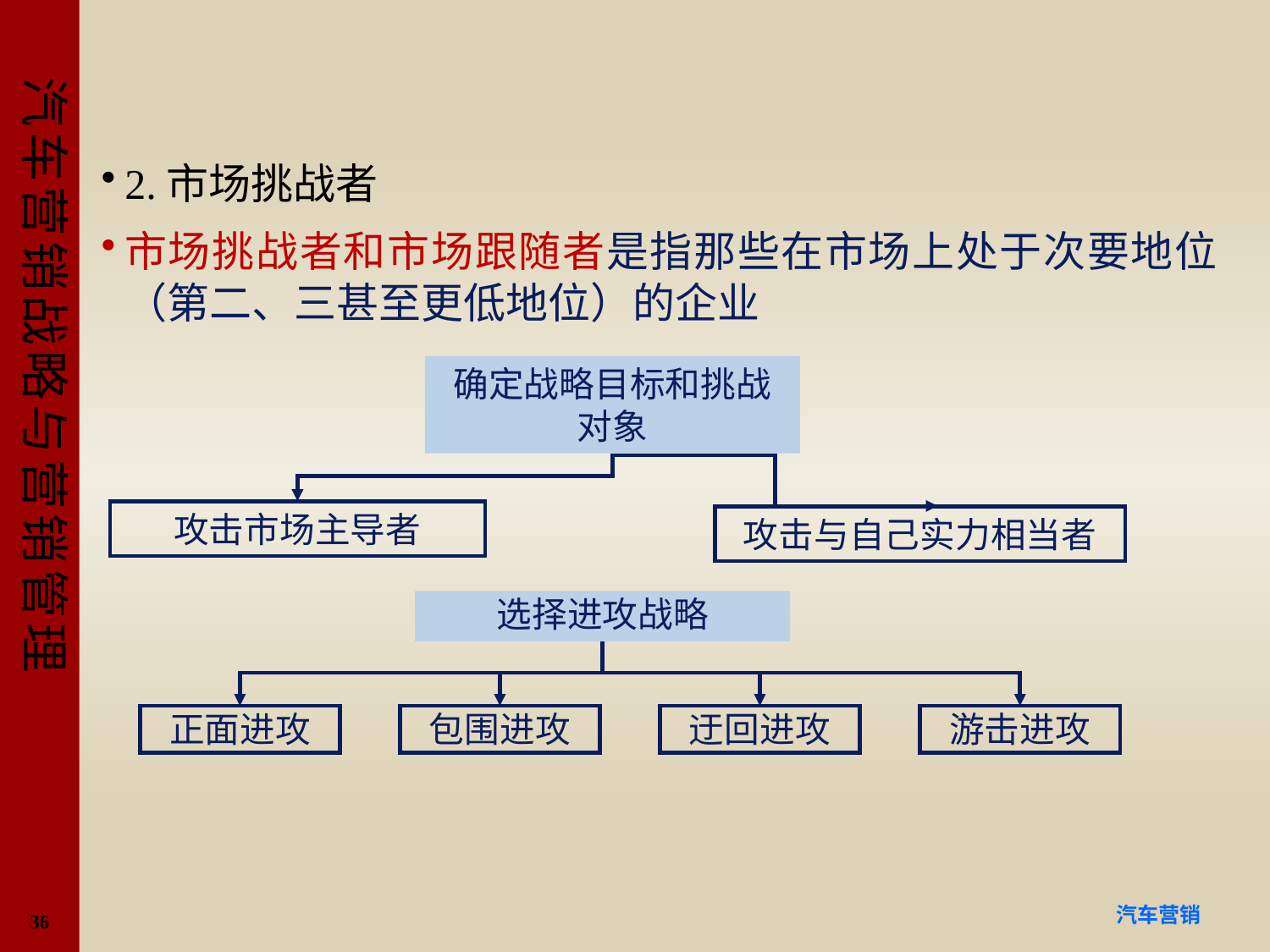

#
2.市场挑战者
市场挑战者和市场跟随者是指那些在市场上处于次要地位（第二、三甚至更低地位）的企业
确定战略目标和挑战对象
攻击市场主导者
攻击与自己实力相当者
选择进攻战略
正面进攻
包围进攻
迂回进攻
游击进攻
36